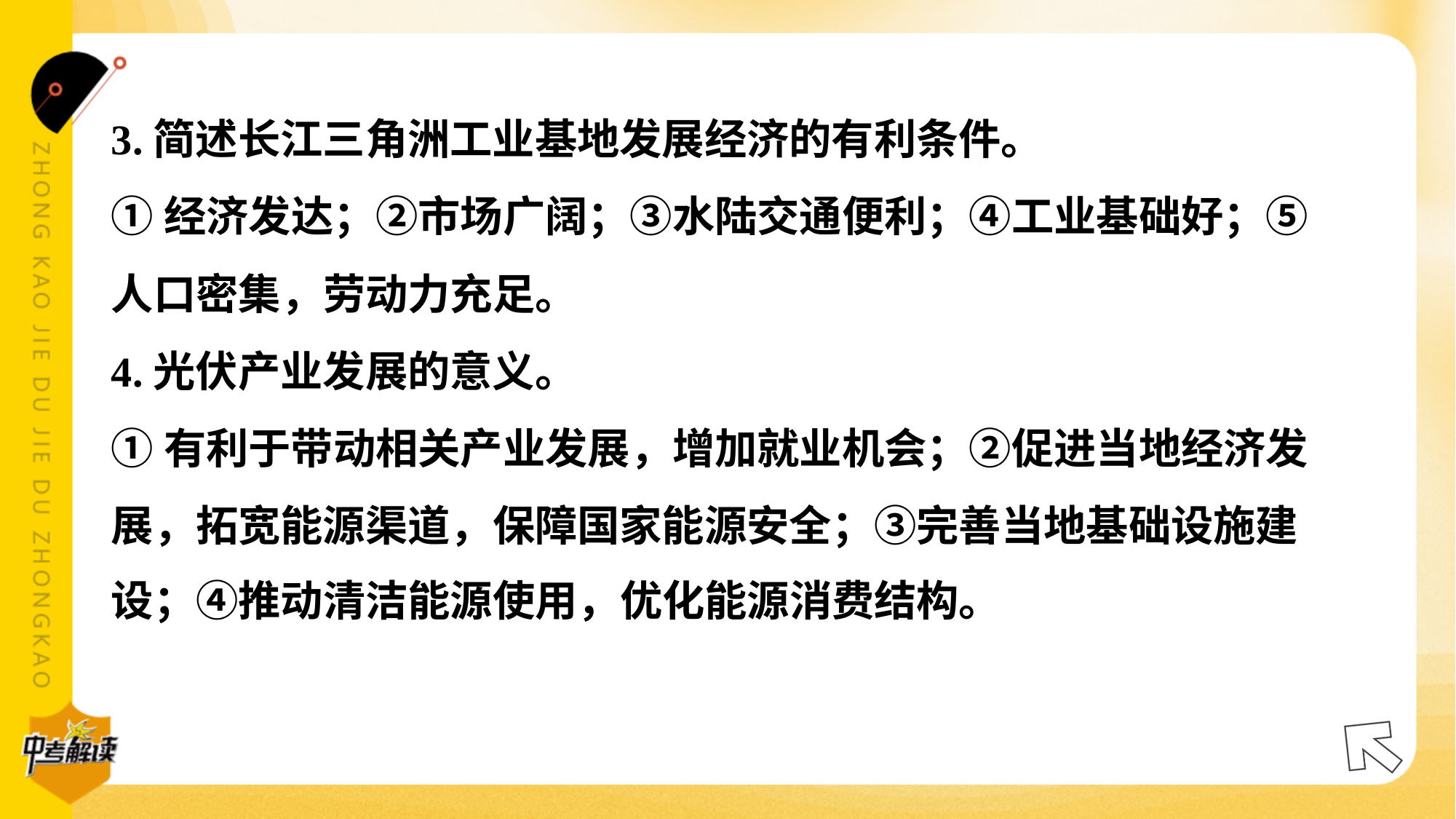

3.简述长江三角洲工业基地发展经济的有利条件。
①经济发达；②市场广阔；③水陆交通便利；④工业基础好；⑤
人口密集，劳动力充足。
4.光伏产业发展的意义。
①有利于带动相关产业发展，增加就业机会；②促进当地经济发
展，拓宽能源渠道，保障国家能源安全；③完善当地基础设施建
设；④推动清洁能源使用，优化能源消费结构。